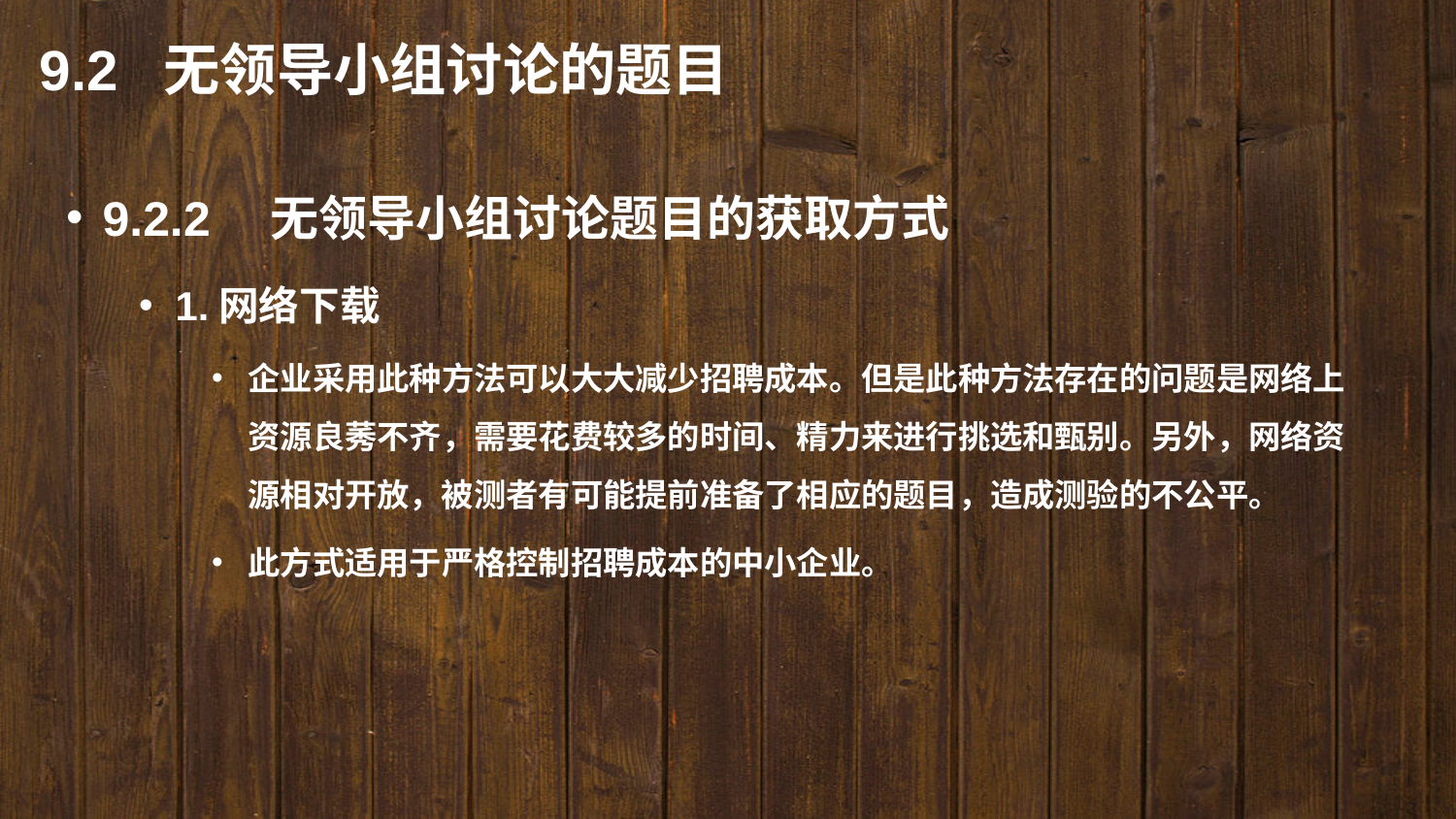

9.2  无领导小组讨论的题目
9.2.2　无领导小组讨论题目的获取方式
1.网络下载
企业采用此种方法可以大大减少招聘成本。但是此种方法存在的问题是网络上资源良莠不齐，需要花费较多的时间、精力来进行挑选和甄别。另外，网络资源相对开放，被测者有可能提前准备了相应的题目，造成测验的不公平。
此方式适用于严格控制招聘成本的中小企业。